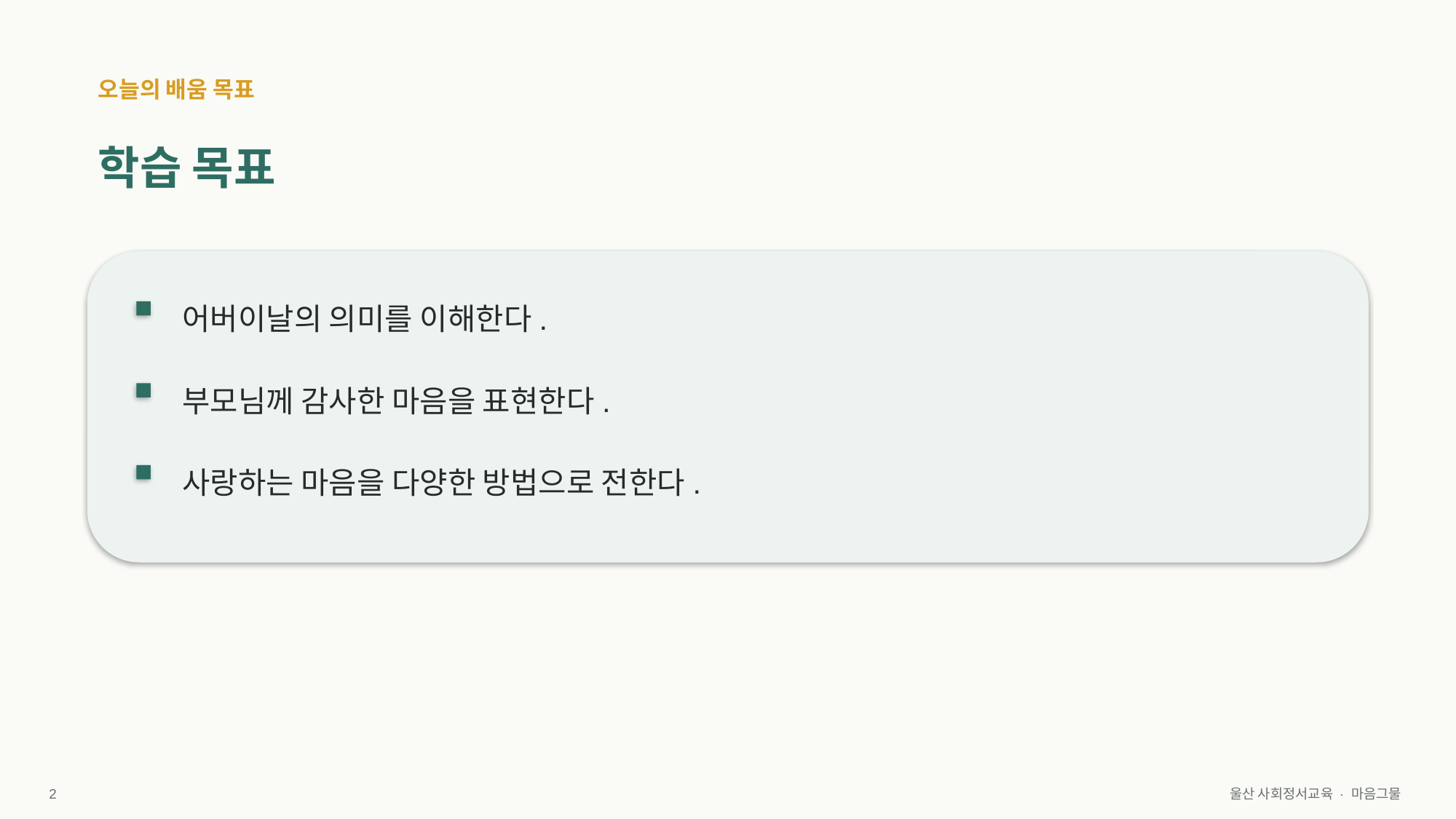

오늘의 배움 목표
학습 목표

어버이날의 의미를 이해한다.

부모님께 감사한 마음을 표현한다.

사랑하는 마음을 다양한 방법으로 전한다.

2
울산 사회정서교육 · 마음그물